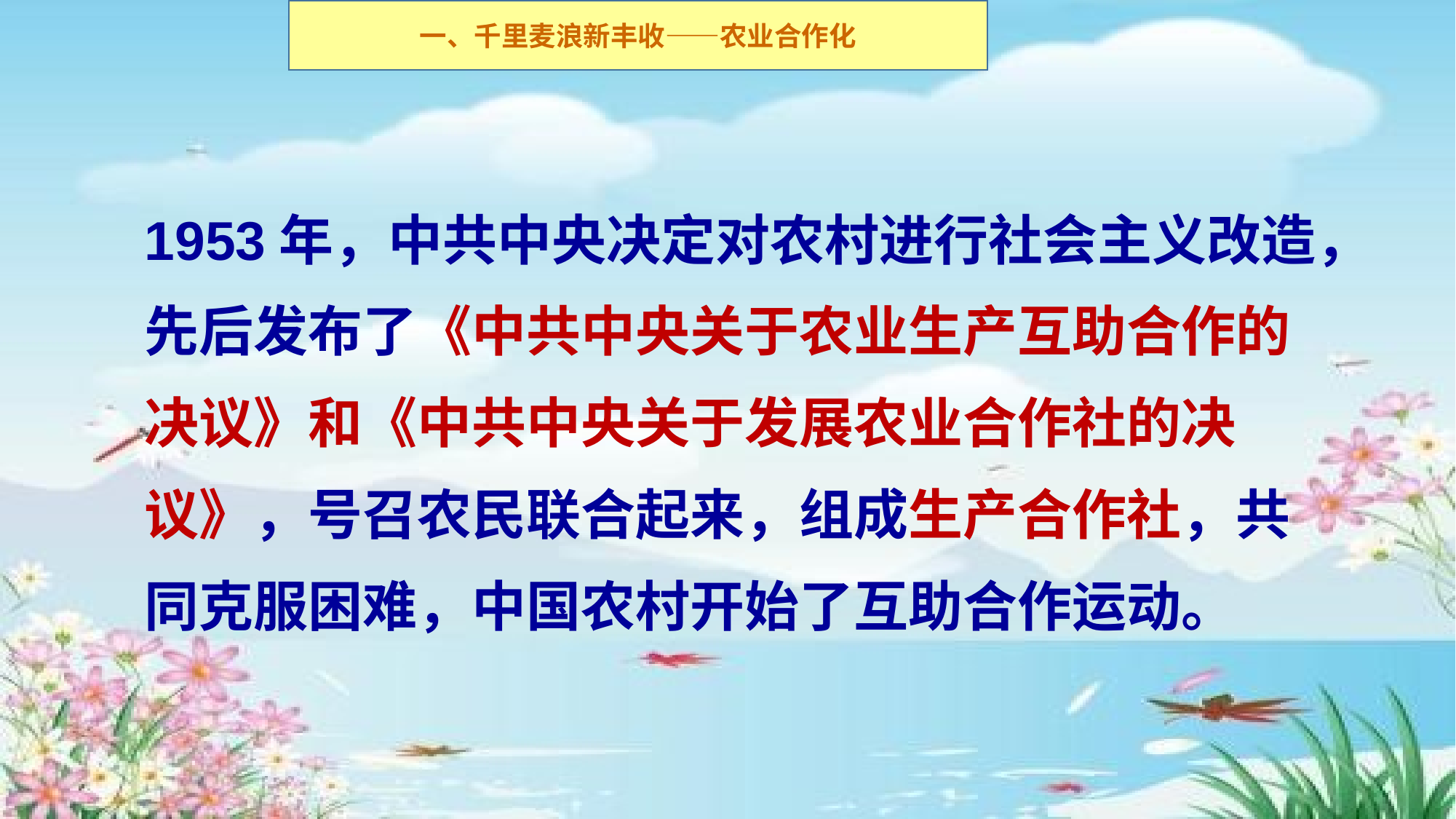

一、千里麦浪新丰收——农业合作化
1953年，中共中央决定对农村进行社会主义改造，先后发布了《中共中央关于农业生产互助合作的决议》和《中共中央关于发展农业合作社的决议》，号召农民联合起来，组成生产合作社，共同克服困难，中国农村开始了互助合作运动。